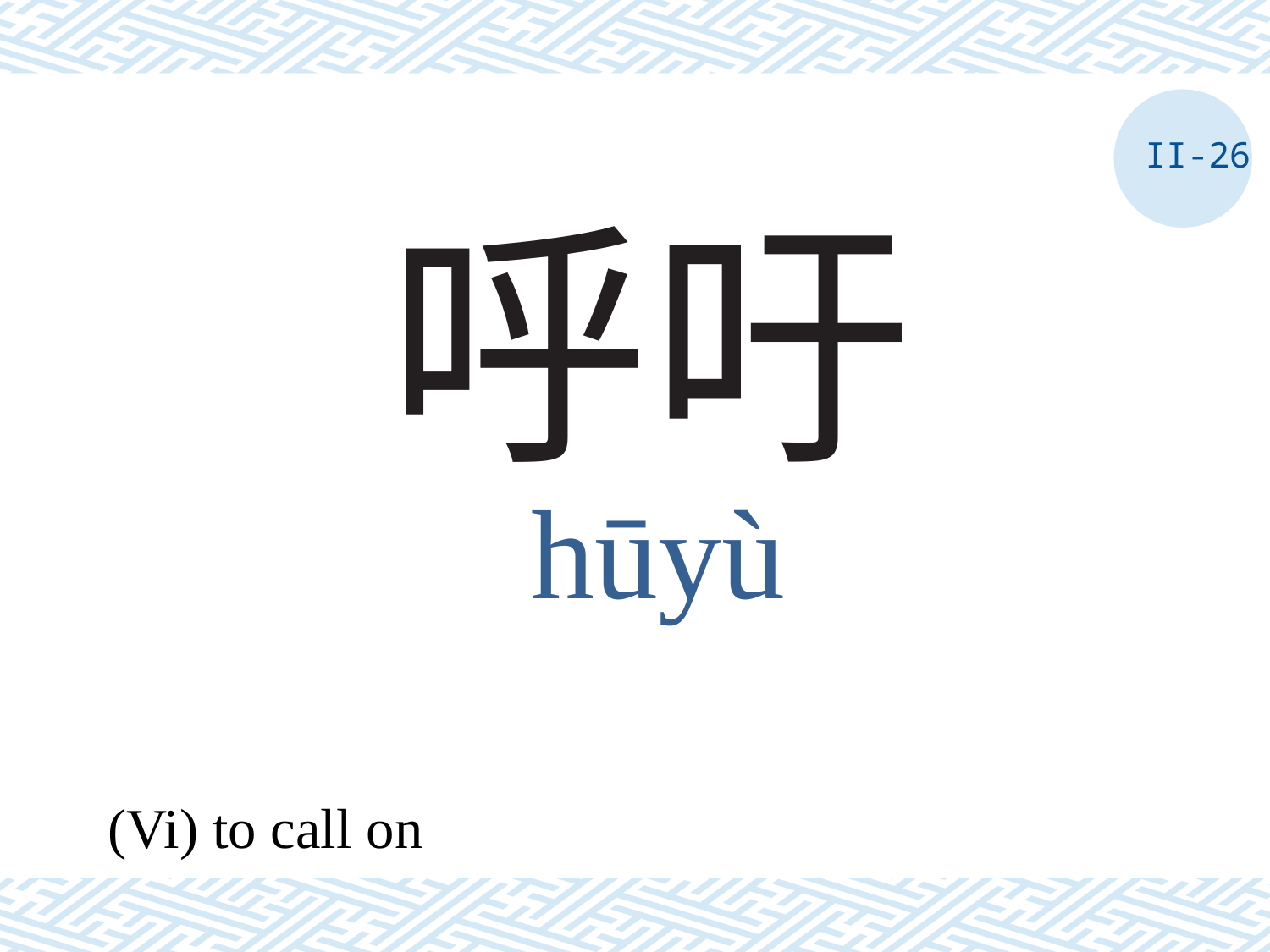

II-26

# 呼吁
hūyù
(Vi) to call on